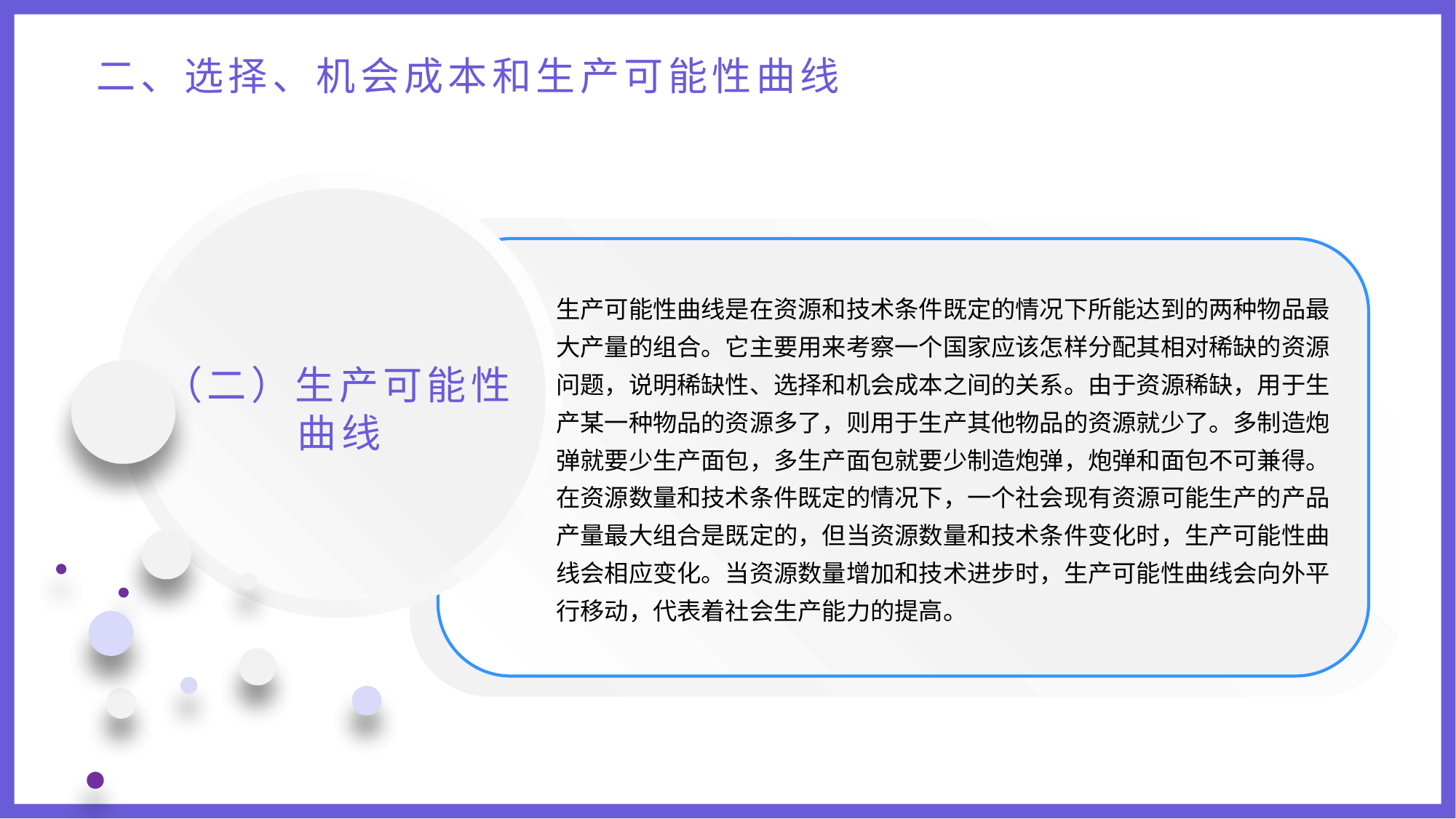

二、选择、机会成本和生产可能性曲线

生产可能性曲线是在资源和技术条件既定的情况下所能达到的两种物品最大产量的组合。它主要用来考察一个国家应该怎样分配其相对稀缺的资源问题，说明稀缺性、选择和机会成本之间的关系。由于资源稀缺，用于生产某一种物品的资源多了，则用于生产其他物品的资源就少了。多制造炮弹就要少生产面包，多生产面包就要少制造炮弹，炮弹和面包不可兼得。在资源数量和技术条件既定的情况下，一个社会现有资源可能生产的产品产量最大组合是既定的，但当资源数量和技术条件变化时，生产可能性曲线会相应变化。当资源数量增加和技术进步时，生产可能性曲线会向外平行移动，代表着社会生产能力的提高。
（二）生产可能性曲线